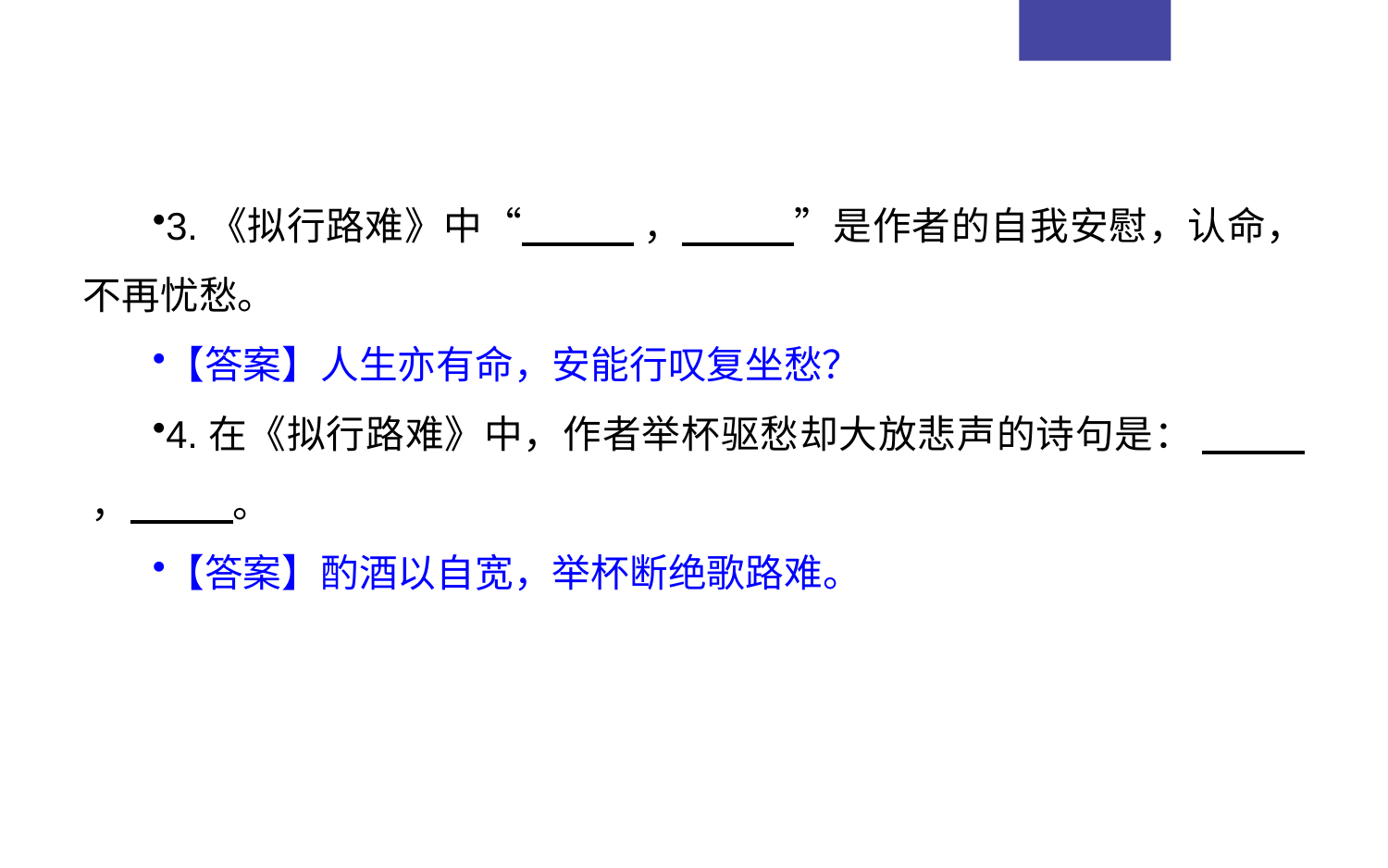

3.《拟行路难》中“             ，            ”是作者的自我安慰，认命，不再忧愁。
【答案】人生亦有命，安能行叹复坐愁？
4.在《拟行路难》中，作者举杯驱愁却大放悲声的诗句是：              ，            。
【答案】酌酒以自宽，举杯断绝歌路难。